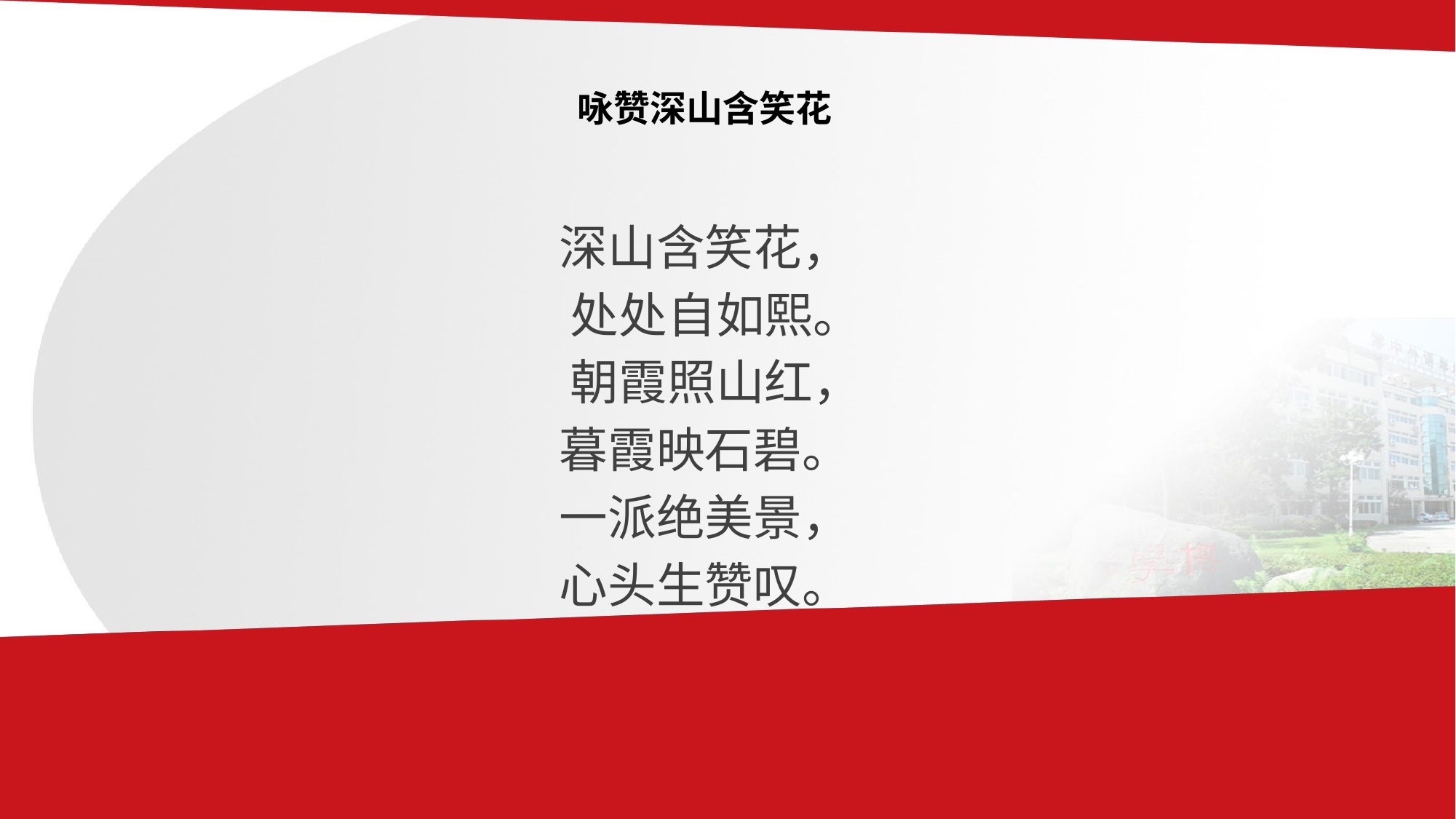

# 咏赞深山含笑花
深山含笑花，
 处处自如熙。
 朝霞照山红，
暮霞映石碧。
一派绝美景，
心头生赞叹。